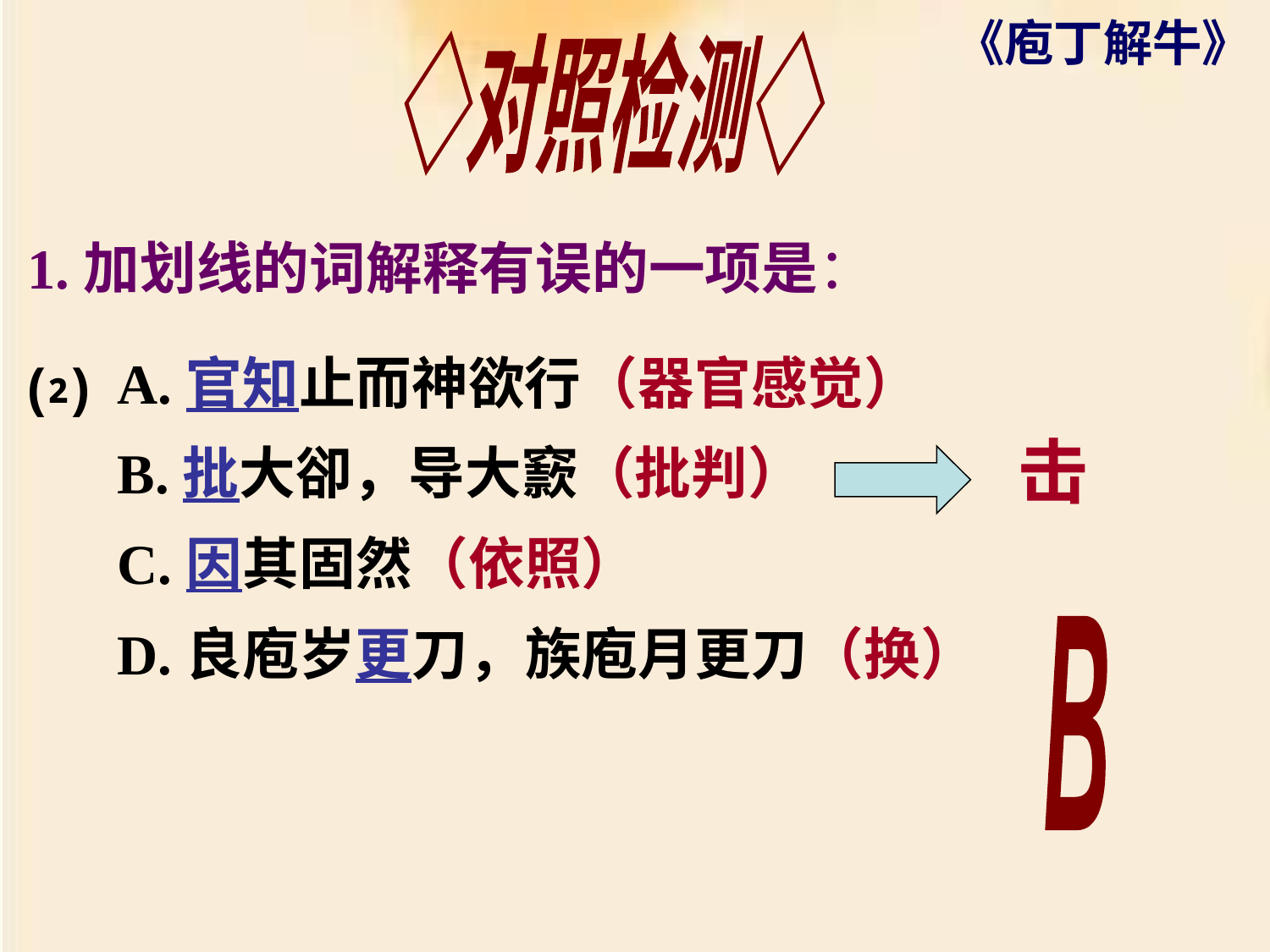

◇对照检测◇
1.加划线的词解释有误的一项是：
A.官知止而神欲行（器官感觉）
B.批大卻，导大窾（批判）
C.因其固然（依照）
D.良庖岁更刀，族庖月更刀（换）
⑵
击

B